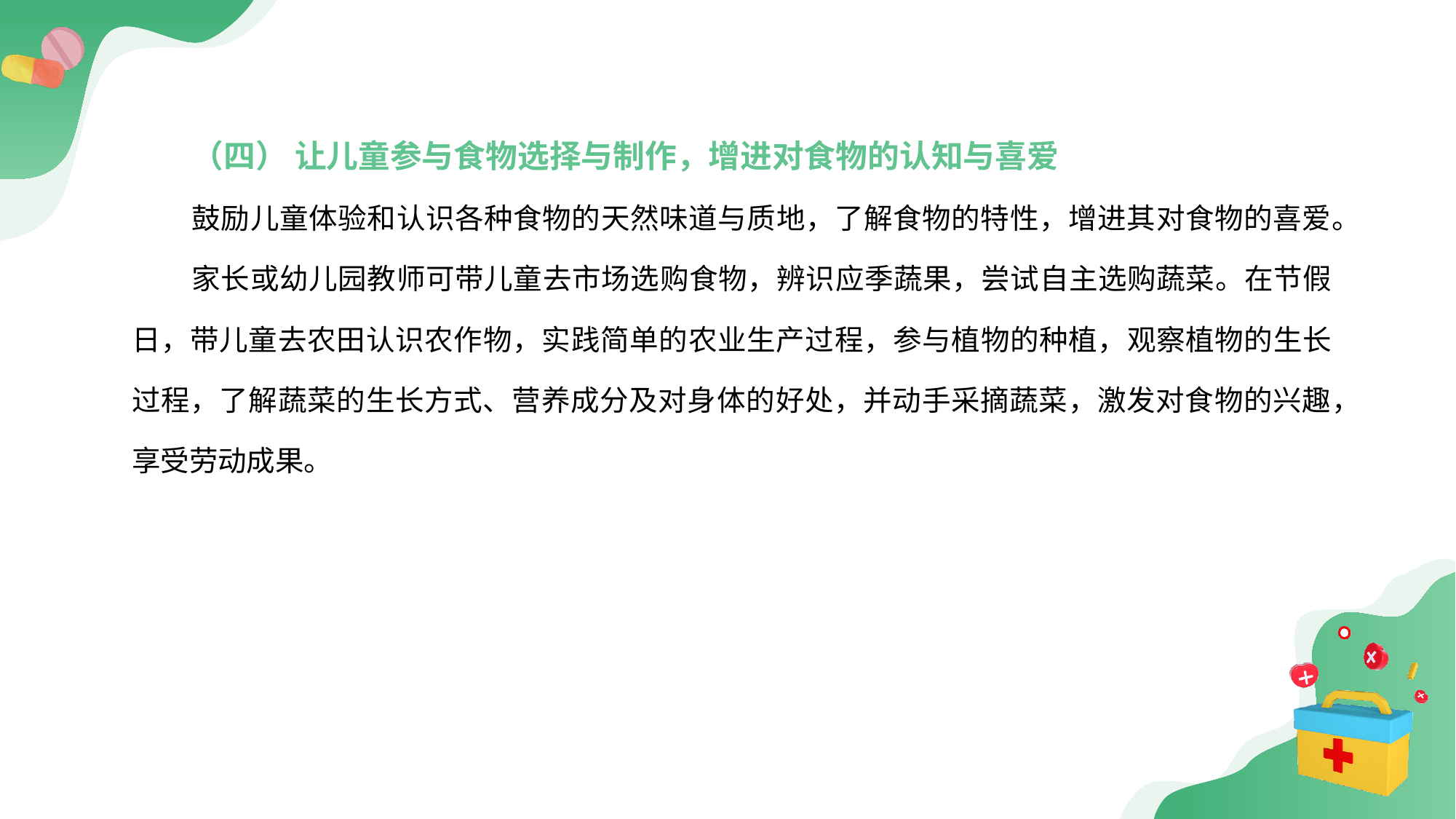

（四） 让儿童参与食物选择与制作，增进对食物的认知与喜爱
鼓励儿童体验和认识各种食物的天然味道与质地，了解食物的特性，增进其对食物的喜爱。
家长或幼儿园教师可带儿童去市场选购食物，辨识应季蔬果，尝试自主选购蔬菜。在节假日，带儿童去农田认识农作物，实践简单的农业生产过程，参与植物的种植，观察植物的生长过程，了解蔬菜的生长方式、营养成分及对身体的好处，并动手采摘蔬菜，激发对食物的兴趣，享受劳动成果。